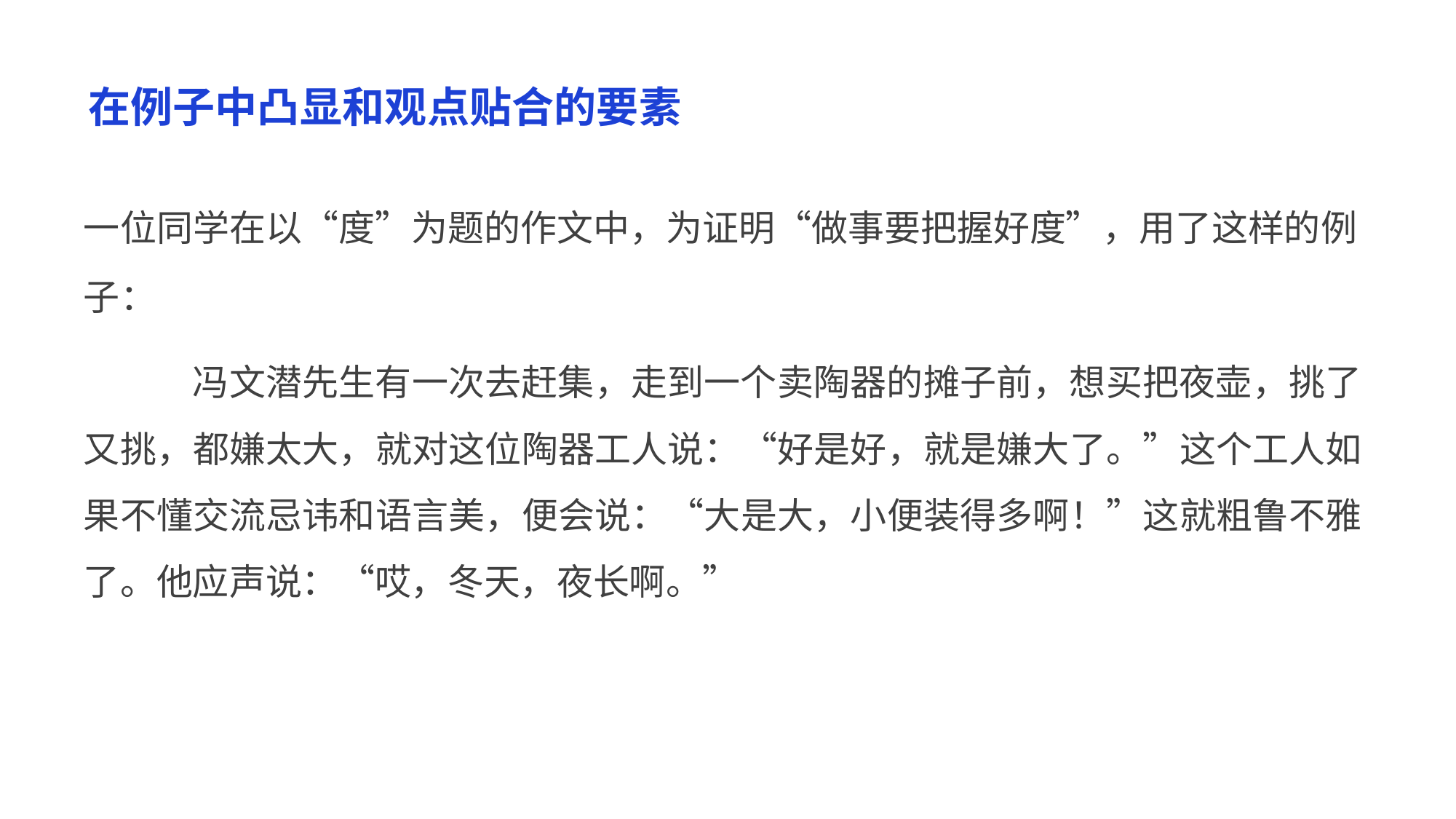

在例子中凸显和观点贴合的要素
一位同学在以“度”为题的作文中，为证明“做事要把握好度”，用了这样的例 子：
冯文潜先生有一次去赶集，走到一个卖陶器的摊子前，想买把夜壶，挑了 又挑，都嫌太大，就对这位陶器工人说：“好是好，就是嫌大了。”这个工人如 果不懂交流忌讳和语言美，便会说：“大是大，小便装得多啊！”这就粗鲁不雅 了。他应声说：“哎，冬天，夜长啊。”